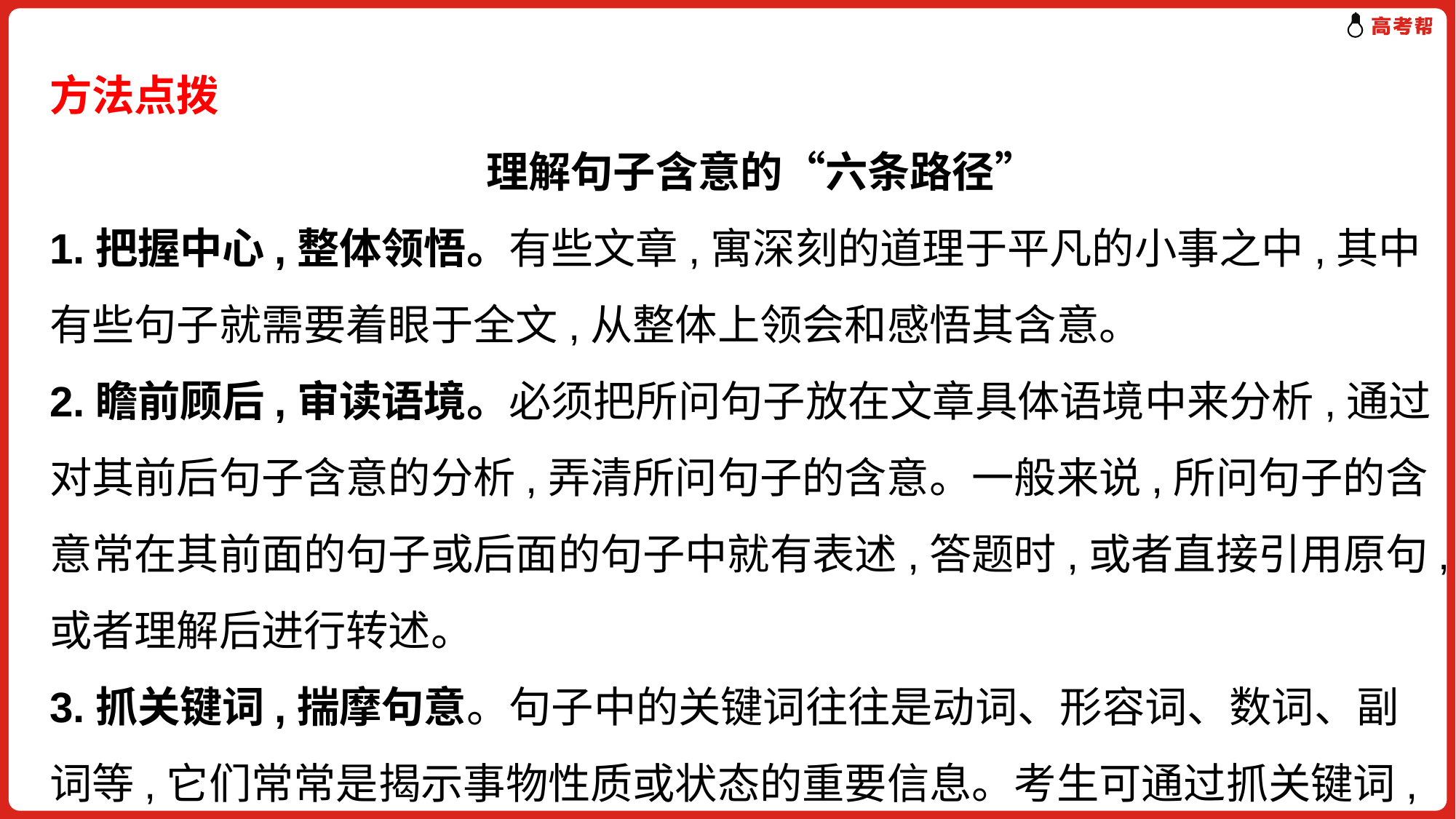

方法点拨
　理解句子含意的“六条路径”
1.把握中心,整体领悟。有些文章,寓深刻的道理于平凡的小事之中,其中有些句子就需要着眼于全文,从整体上领会和感悟其含意。
2.瞻前顾后,审读语境。必须把所问句子放在文章具体语境中来分析,通过对其前后句子含意的分析,弄清所问句子的含意。一般来说,所问句子的含意常在其前面的句子或后面的句子中就有表述,答题时,或者直接引用原句,或者理解后进行转述。
3.抓关键词,揣摩句意。句子中的关键词往往是动词、形容词、数词、副词等,它们常常是揭示事物性质或状态的重要信息。考生可通过抓关键词,运用